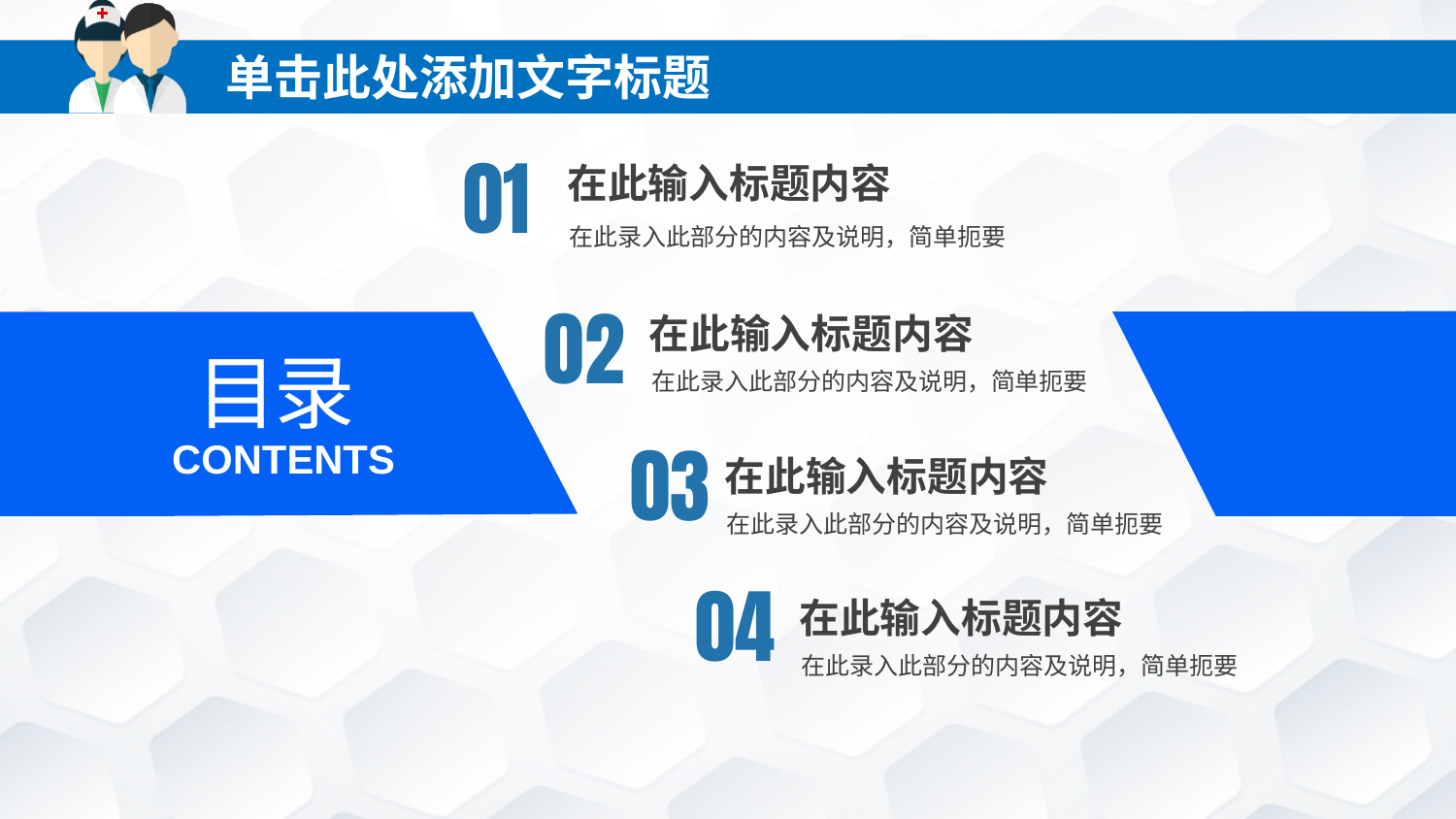

01
在此输入标题内容
在此录入此部分的内容及说明，简单扼要
02
在此输入标题内容

目录
在此录入此部分的内容及说明，简单扼要

CONTENTS
03
在此输入标题内容
在此录入此部分的内容及说明，简单扼要
04
在此输入标题内容
在此录入此部分的内容及说明，简单扼要